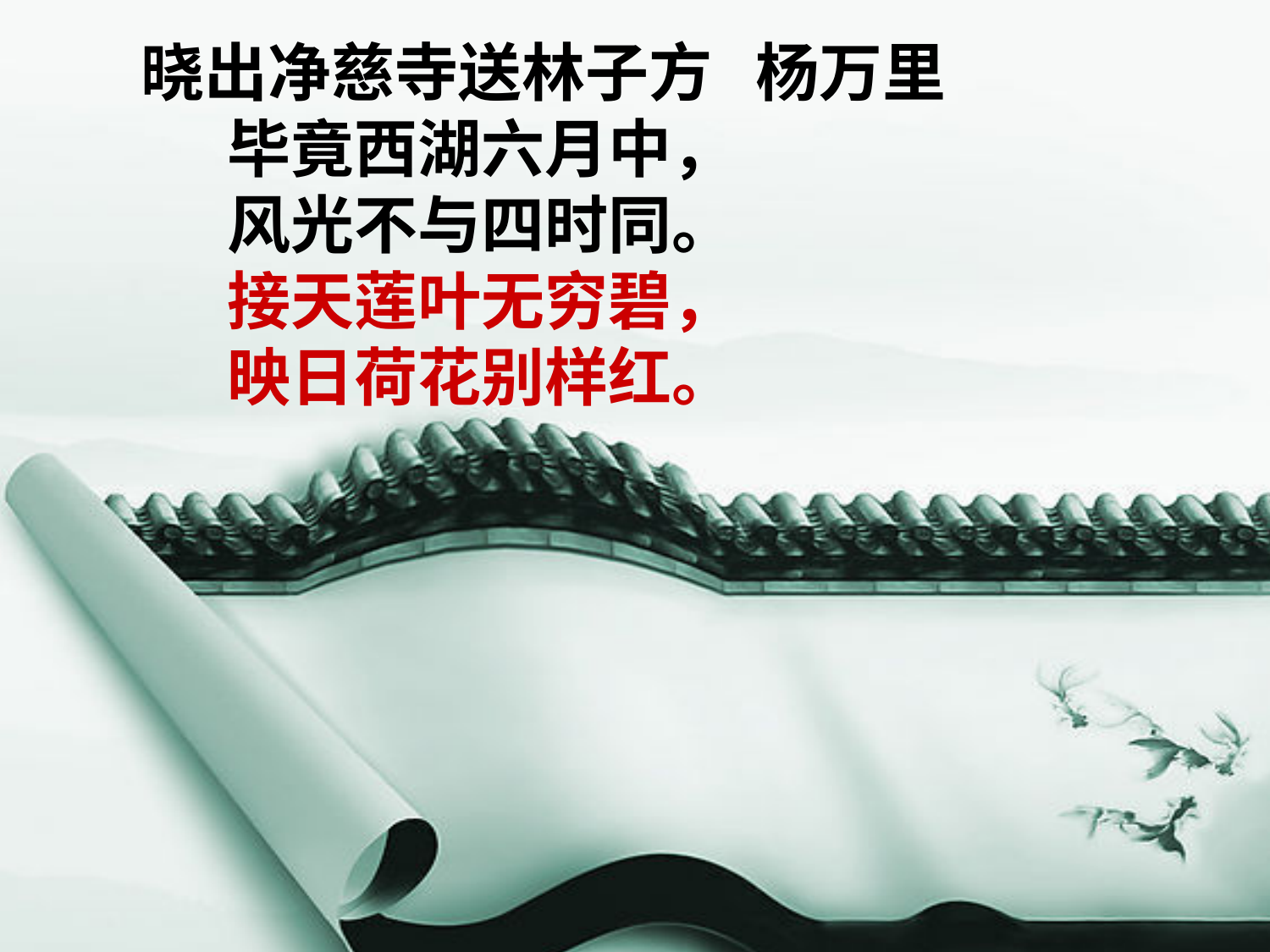

晓出净慈寺送林子方   杨万里
        毕竟西湖六月中，
        风光不与四时同。
        接天莲叶无穷碧，
        映日荷花别样红。